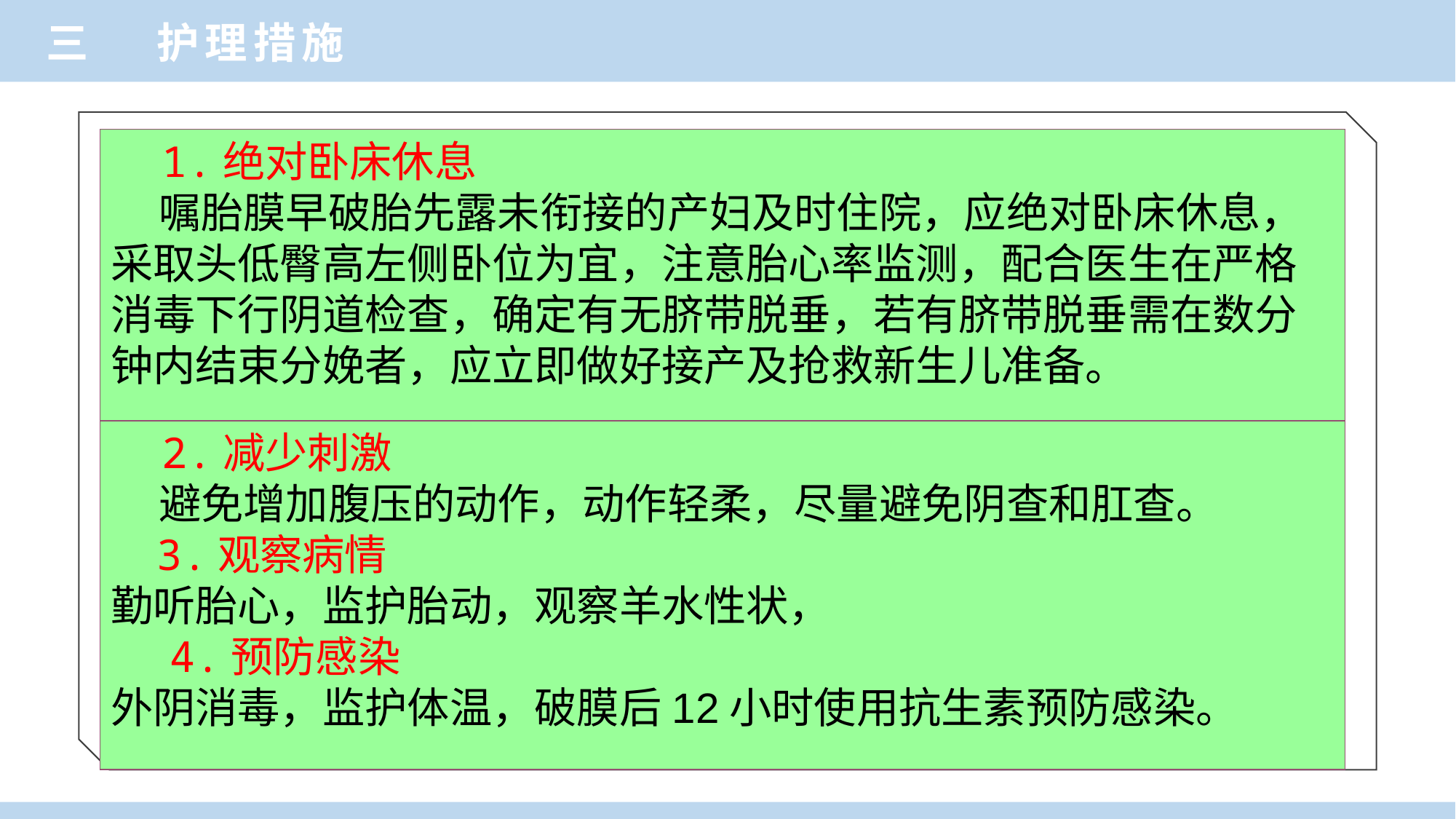

三    护理措施

  1.绝对卧床休息
    嘱胎膜早破胎先露未衔接的产妇及时住院，应绝对卧床休息，采取头低臀高左侧卧位为宜，注意胎心率监测，配合医生在严格消毒下行阴道检查，确定有无脐带脱垂，若有脐带脱垂需在数分钟内结束分娩者，应立即做好接产及抢救新生儿准备。
  2.减少刺激
    避免增加腹压的动作，动作轻柔，尽量避免阴查和肛查。
      3.观察病情
勤听胎心，监护胎动，观察羊水性状，
     4.预防感染
外阴消毒，监护体温，破膜后12小时使用抗生素预防感染。